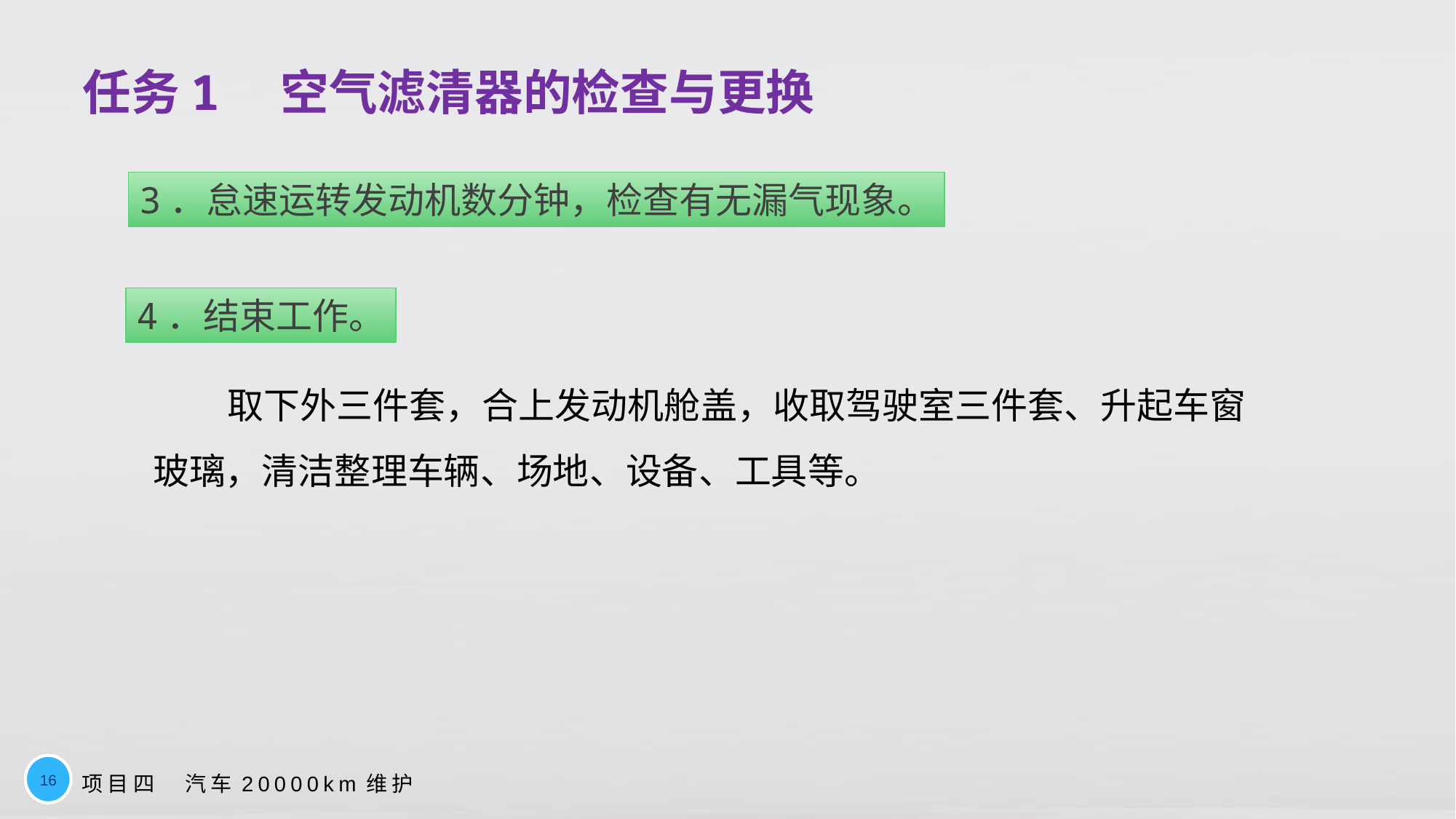

# 任务1　空气滤清器的检查与更换
3．怠速运转发动机数分钟，检查有无漏气现象。
4．结束工作。
取下外三件套，合上发动机舱盖，收取驾驶室三件套、升起车窗玻璃，清洁整理车辆、场地、设备、工具等。
16